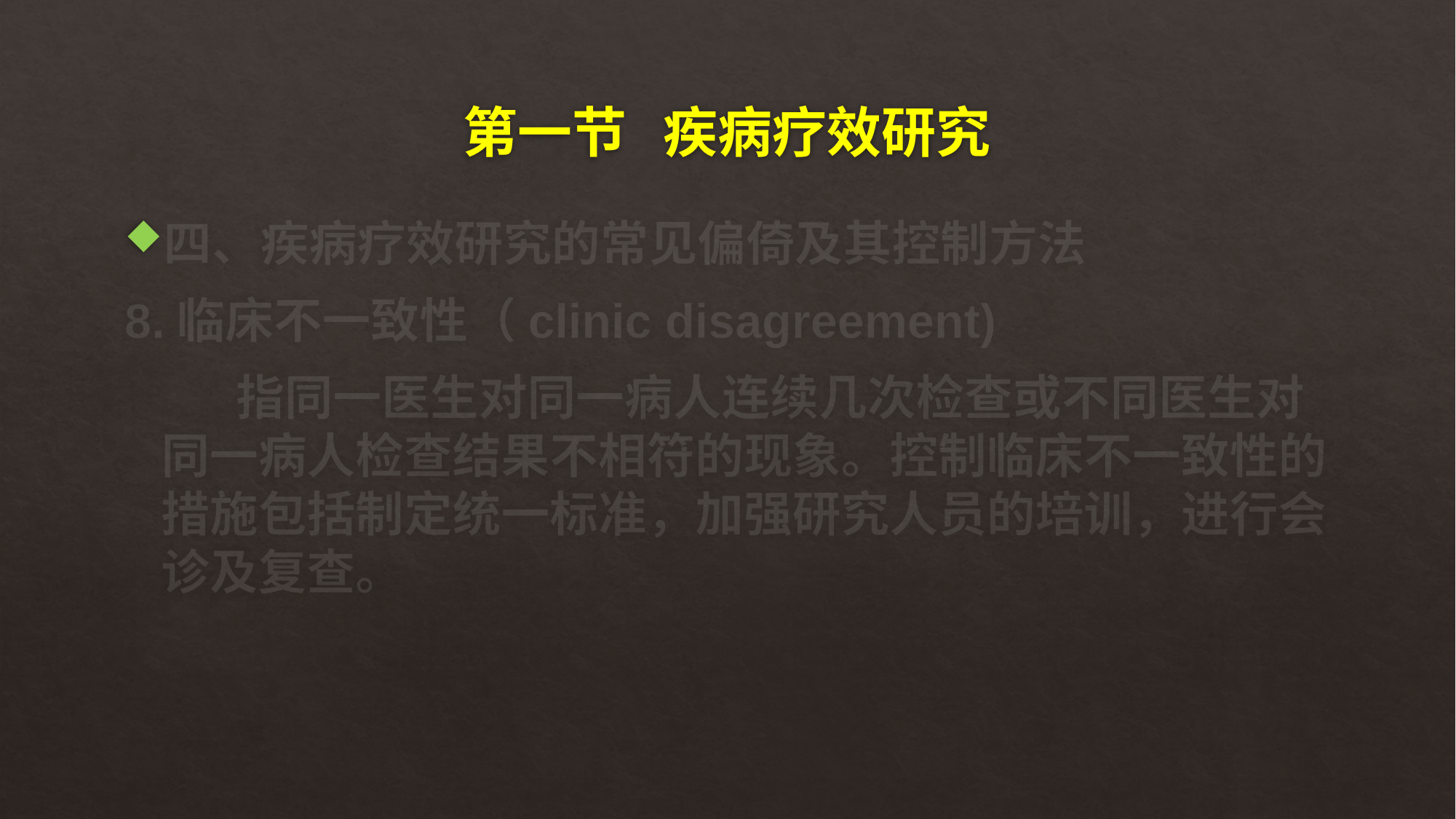

# 第一节   疾病疗效研究
四、疾病疗效研究的常见偏倚及其控制方法
8.临床不一致性（clinic disagreement)
         指同一医生对同一病人连续几次检查或不同医生对同一病人检查结果不相符的现象。控制临床不一致性的措施包括制定统一标准，加强研究人员的培训，进行会诊及复查。